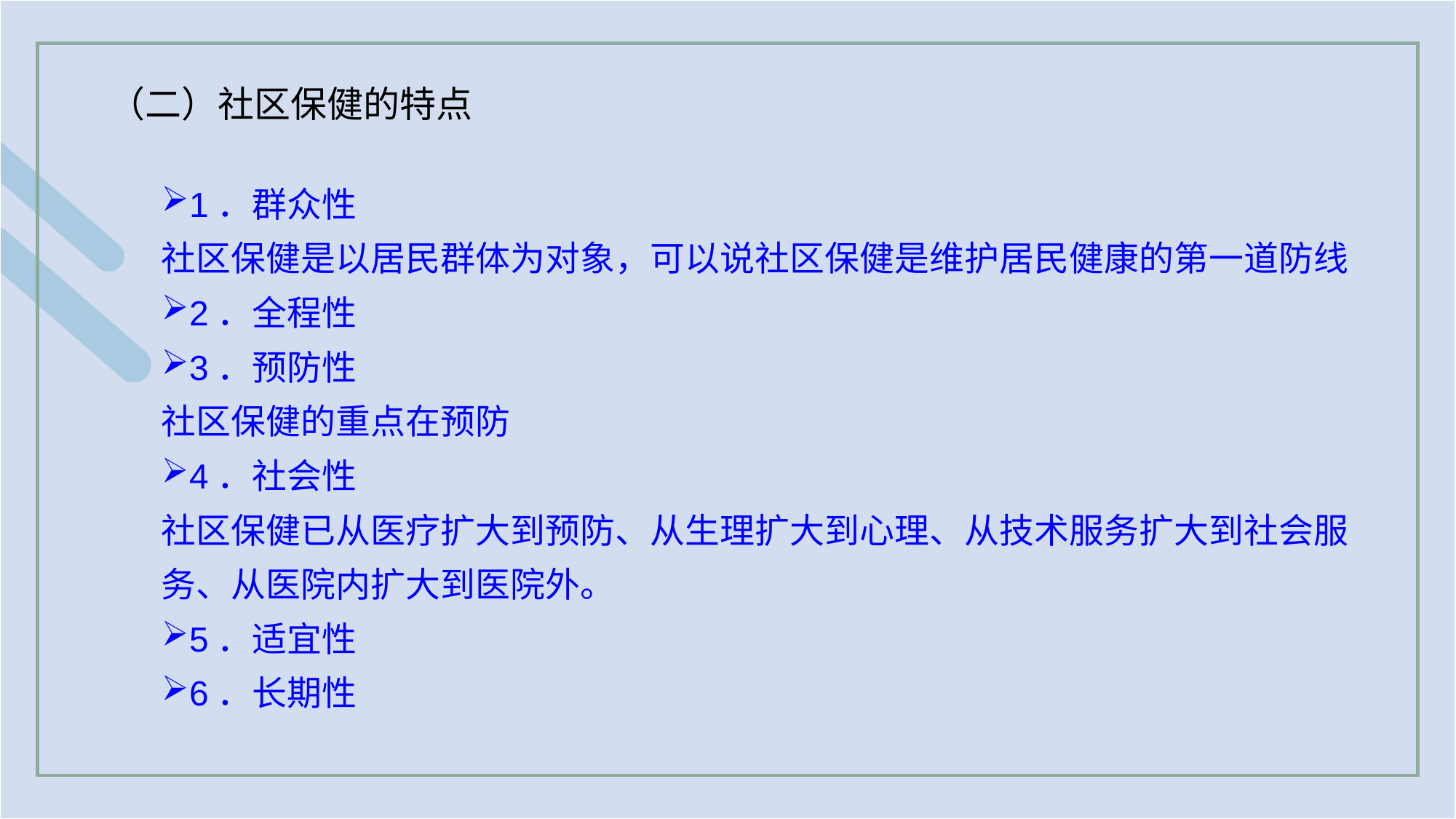

（二）社区保健的特点
1．群众性
社区保健是以居民群体为对象，可以说社区保健是维护居民健康的第一道防线
2．全程性
3．预防性
社区保健的重点在预防
4．社会性
社区保健已从医疗扩大到预防、从生理扩大到心理、从技术服务扩大到社会服务、从医院内扩大到医院外。
5．适宜性
6．长期性